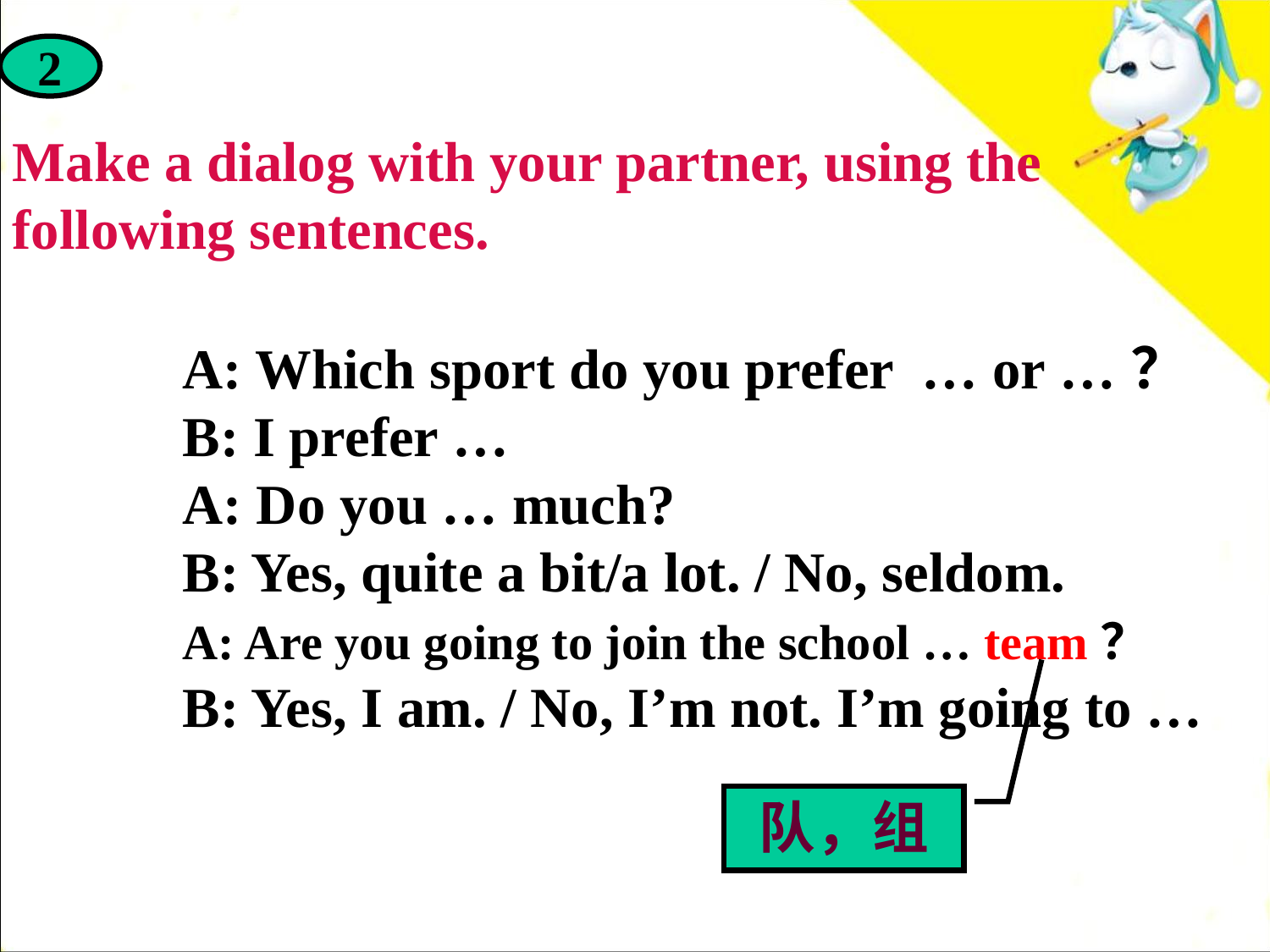

2
Make a dialog with your partner, using the following sentences.
            A: Which sport do you prefer  … or …？
            B: I prefer …
            A: Do you … much?
            B: Yes, quite a bit/a lot. / No, seldom.
            A: Are you going to join the school … team？
            B: Yes, I am. / No, I’m not. I’m going to …

队，组